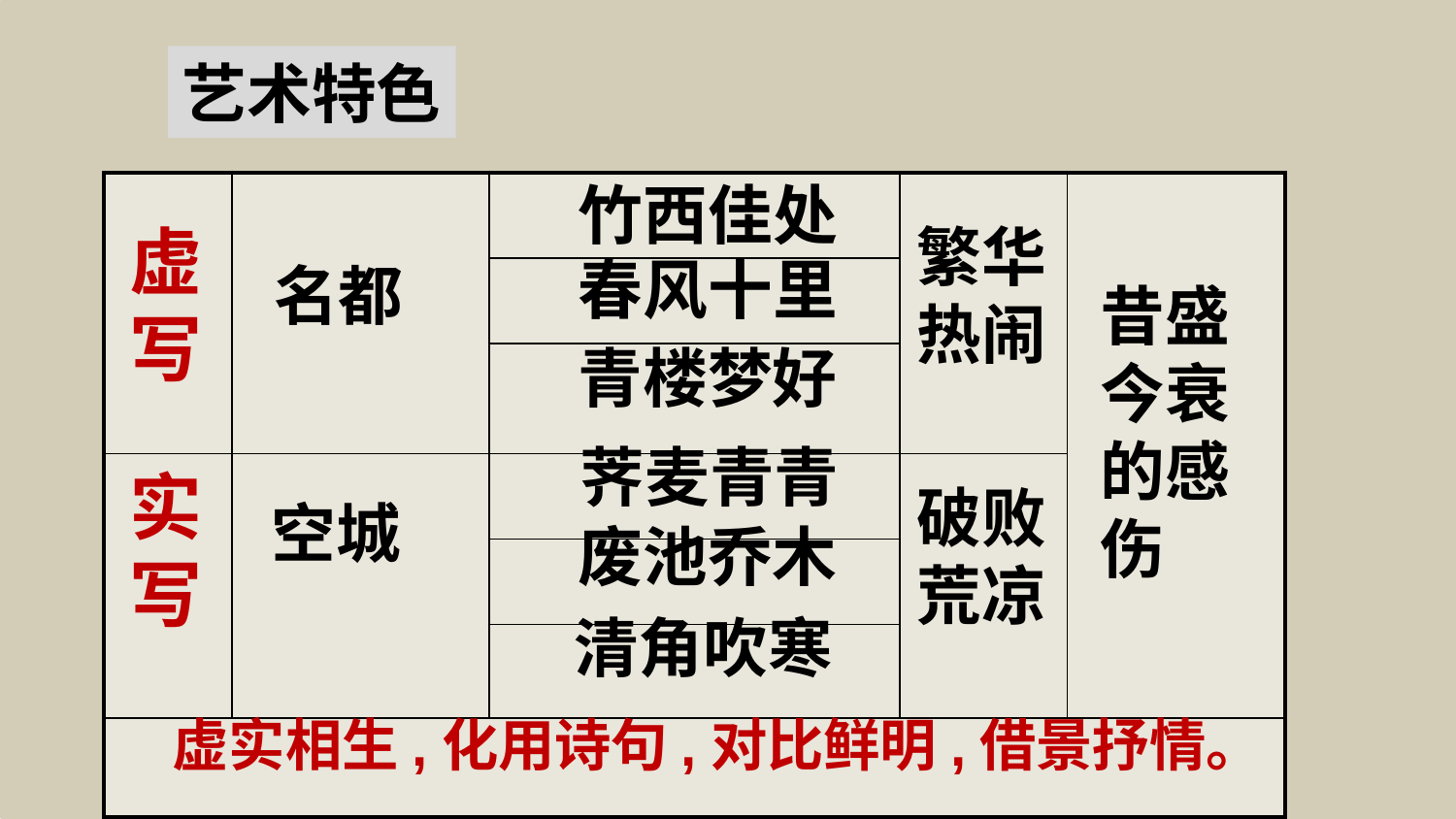

艺术特色

竹西佳处
|  |  |  |  |  |
| --- | --- | --- | --- | --- |
|  |  |  |  |  |
|  |  |  |  |  |
|  |  |  |  |  |
|  |  |  |  |  |
|  |  |  |  |  |
|  |  |  |  |  |
虚写
繁华
热闹
春风十里
名都
昔盛今衰的感伤
青楼梦好
荠麦青青
实写
破败
荒凉
空城
废池乔木
清角吹寒
虚实相生,化用诗句,对比鲜明,借景抒情。